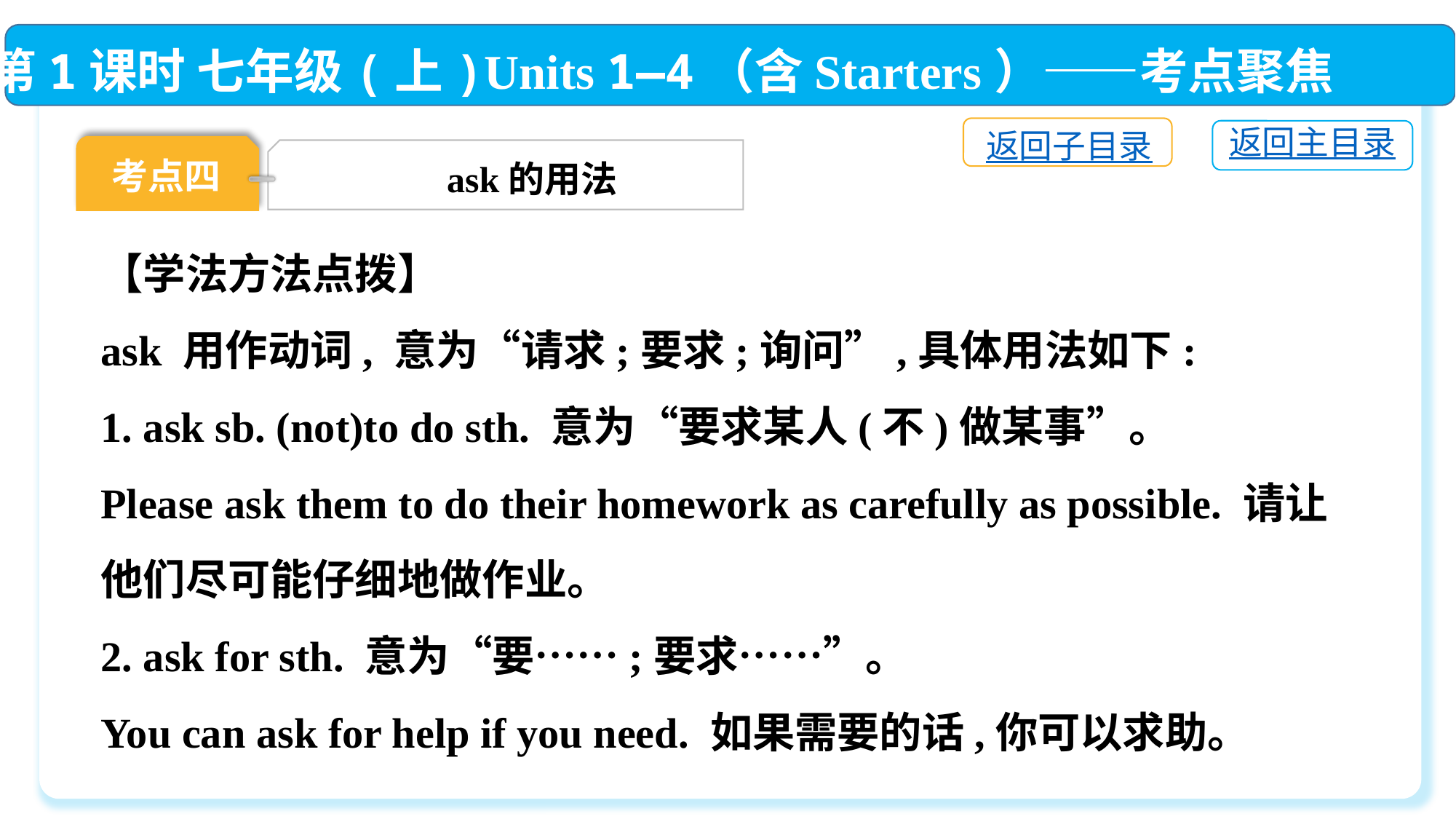

第1课时 七年级(上)Units 1—4（含Starters）——考点聚焦

返回子目录
返回主目录
考点四
ask的用法

【学法方法点拨】
ask 用作动词, 意为“请求;要求;询问”,具体用法如下:
1. ask sb. (not)to do sth. 意为“要求某人(不)做某事”。
Please ask them to do their homework as carefully as possible. 请让他们尽可能仔细地做作业。
2. ask for sth. 意为“要……;要求……”。
You can ask for help if you need. 如果需要的话,你可以求助。